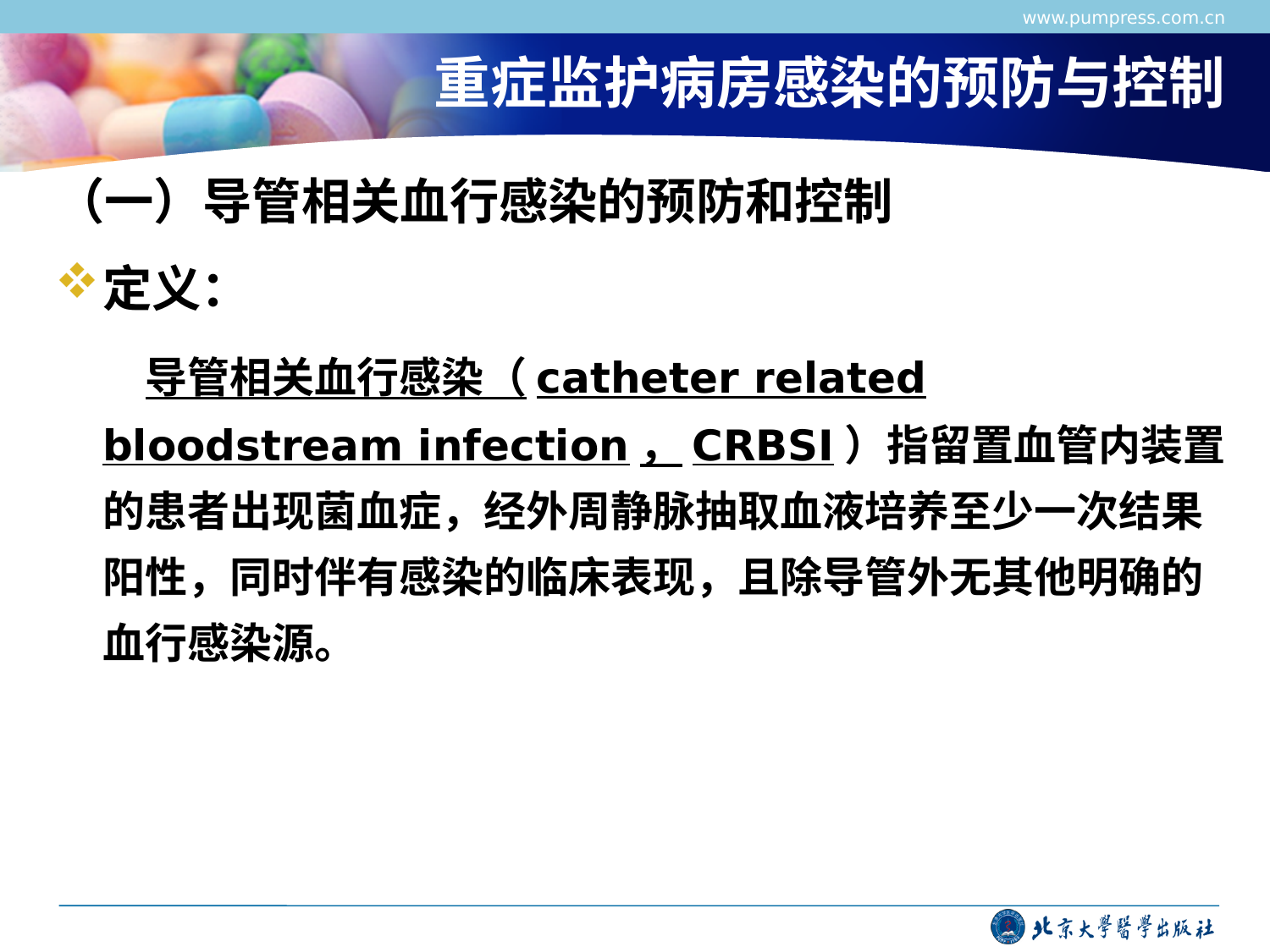

www.pumpress.com.cn
# 重症监护病房感染的预防与控制
（一）导管相关血行感染的预防和控制
定义：
       导管相关血行感染（catheter related bloodstream infection，CRBSI）指留置血管内装置的患者出现菌血症，经外周静脉抽取血液培养至少一次结果阳性，同时伴有感染的临床表现，且除导管外无其他明确的血行感染源。